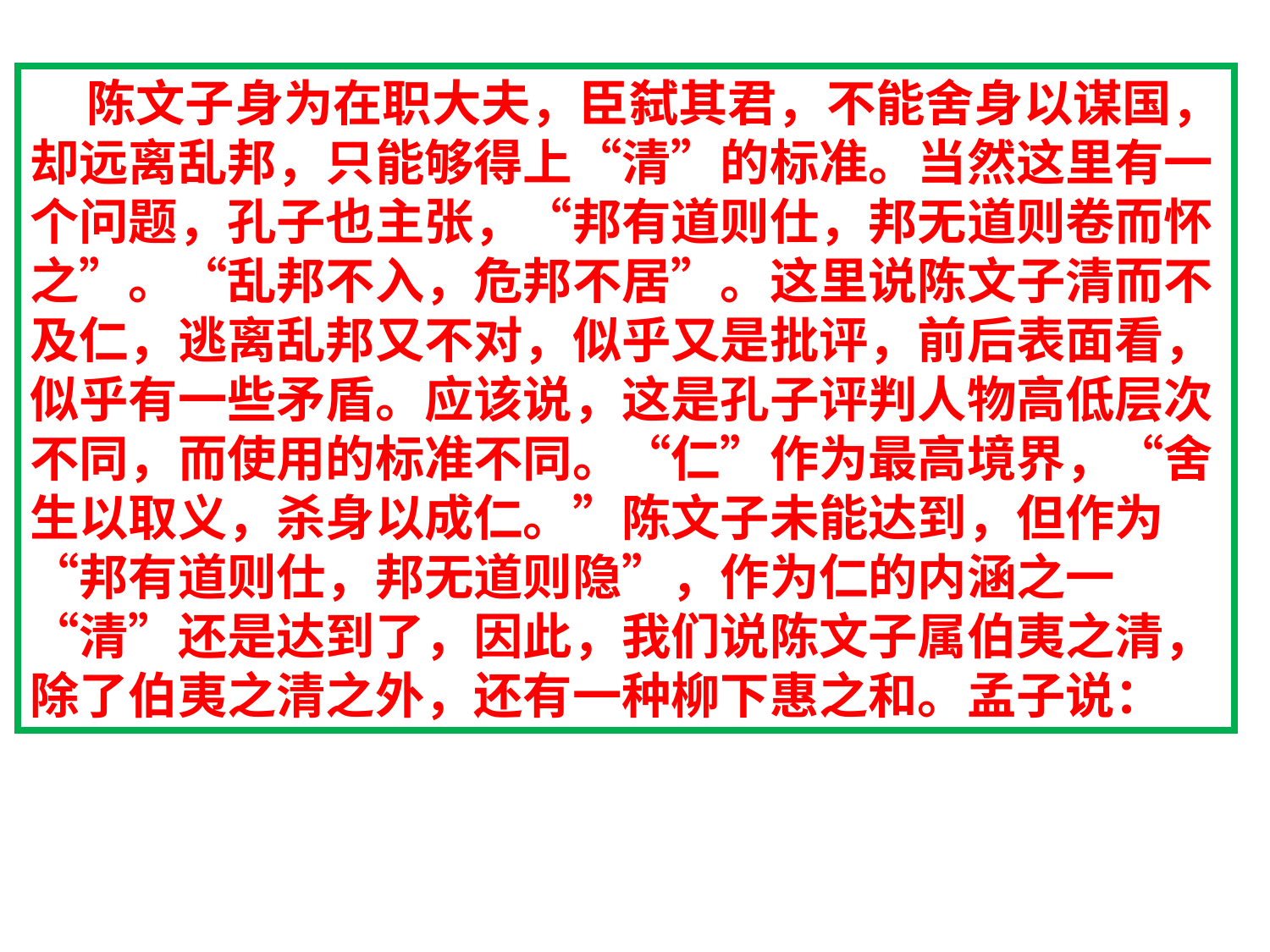

陈文子身为在职大夫，臣弑其君，不能舍身以谋国，却远离乱邦，只能够得上“清”的标准。当然这里有一个问题，孔子也主张，“邦有道则仕，邦无道则卷而怀之”。“乱邦不入，危邦不居”。这里说陈文子清而不及仁，逃离乱邦又不对，似乎又是批评，前后表面看，似乎有一些矛盾。应该说，这是孔子评判人物高低层次不同，而使用的标准不同。“仁”作为最高境界，“舍生以取义，杀身以成仁。”陈文子未能达到，但作为“邦有道则仕，邦无道则隐”，作为仁的内涵之一“清”还是达到了，因此，我们说陈文子属伯夷之清，除了伯夷之清之外，还有一种柳下惠之和。孟子说：